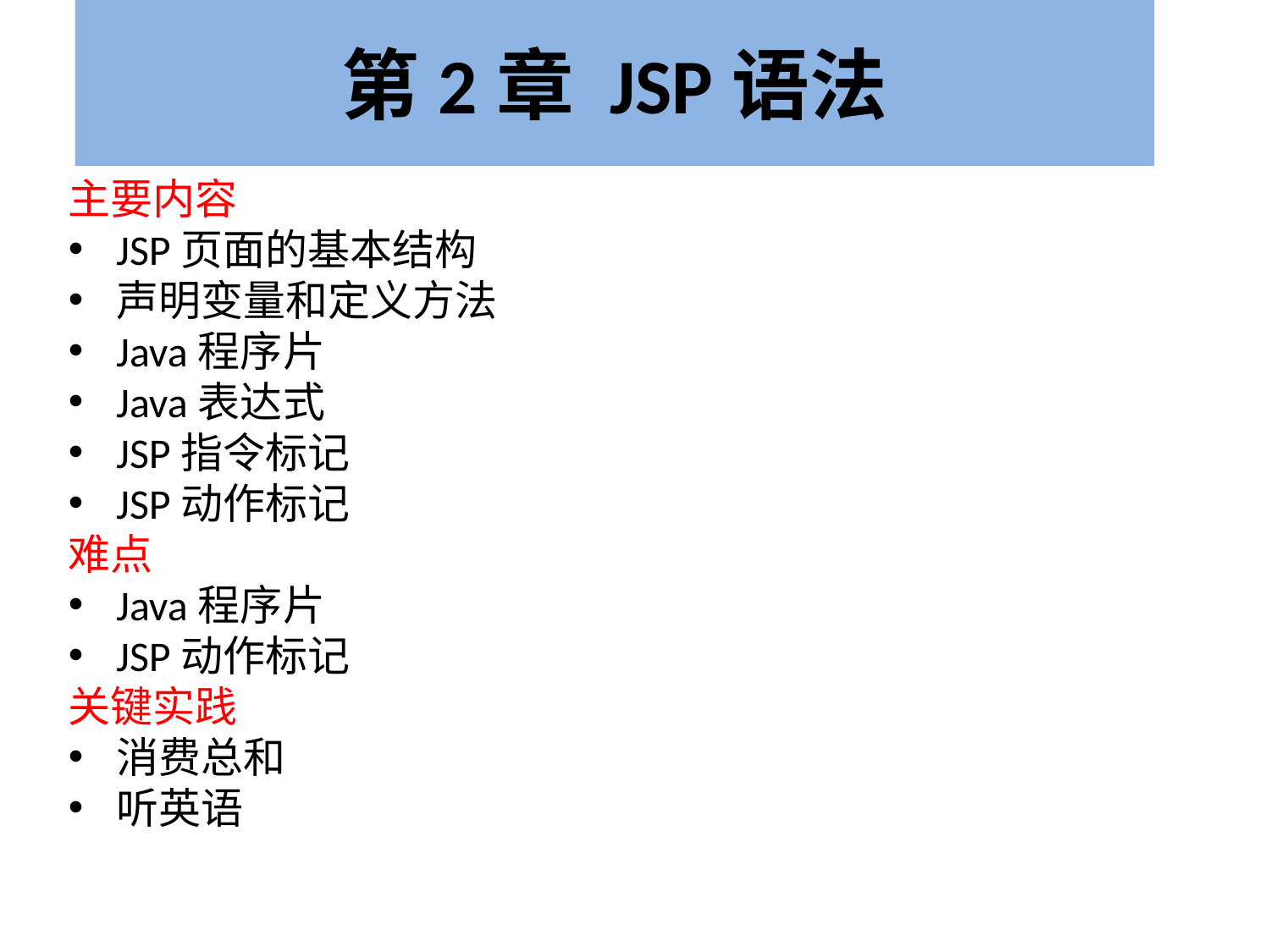

# 第2章 JSP语法
主要内容
JSP页面的基本结构
声明变量和定义方法
Java程序片
Java表达式
JSP指令标记
JSP动作标记
难点
Java程序片
JSP动作标记
关键实践
消费总和
听英语